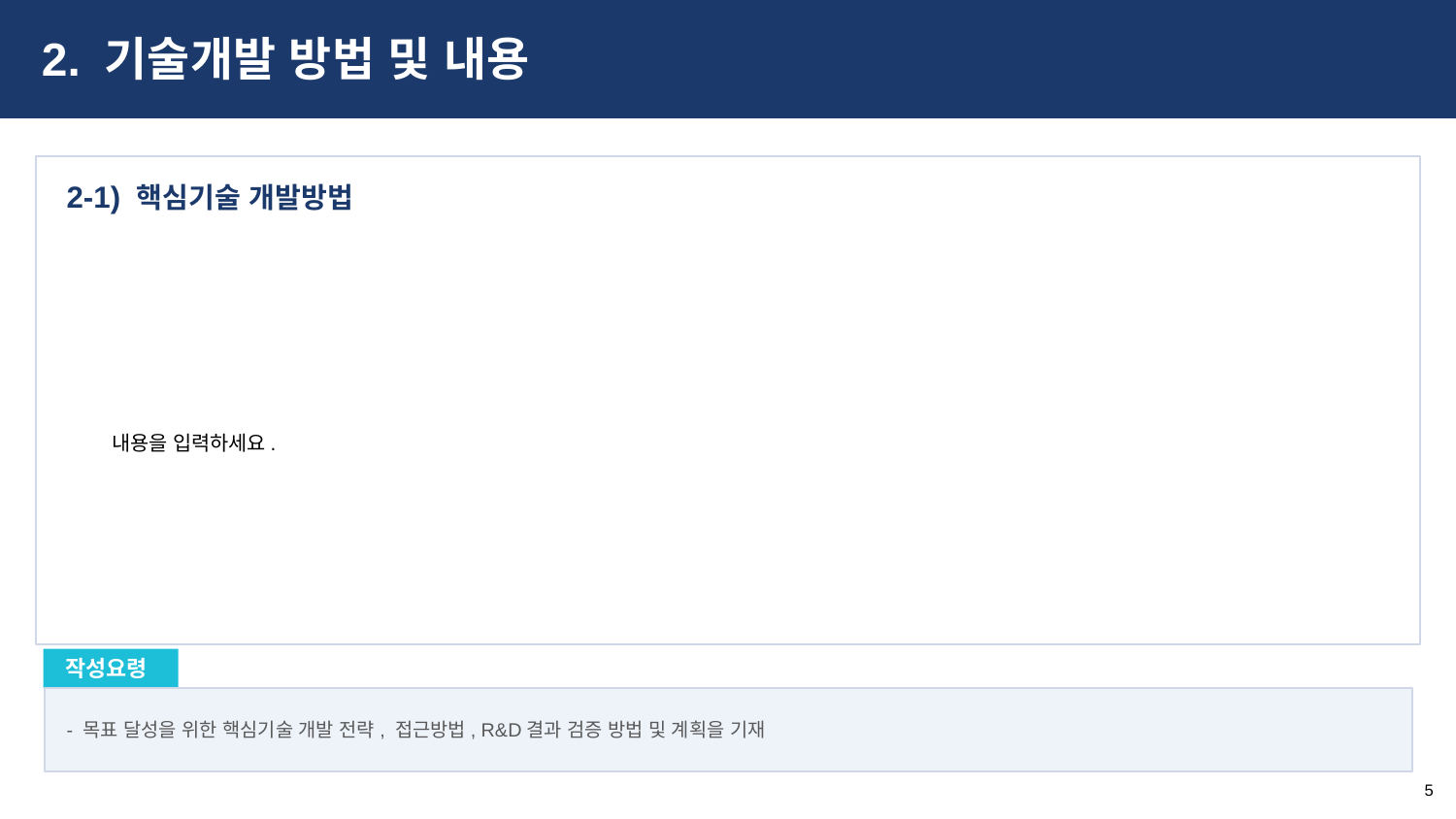

2. 기술개발 방법 및 내용
핵심기술 개발방법
2-1)

내용을 입력하세요.

작성요령

- 목표 달성을 위한 핵심기술 개발 전략, 접근방법, R&D결과 검증 방법 및 계획을 기재
5